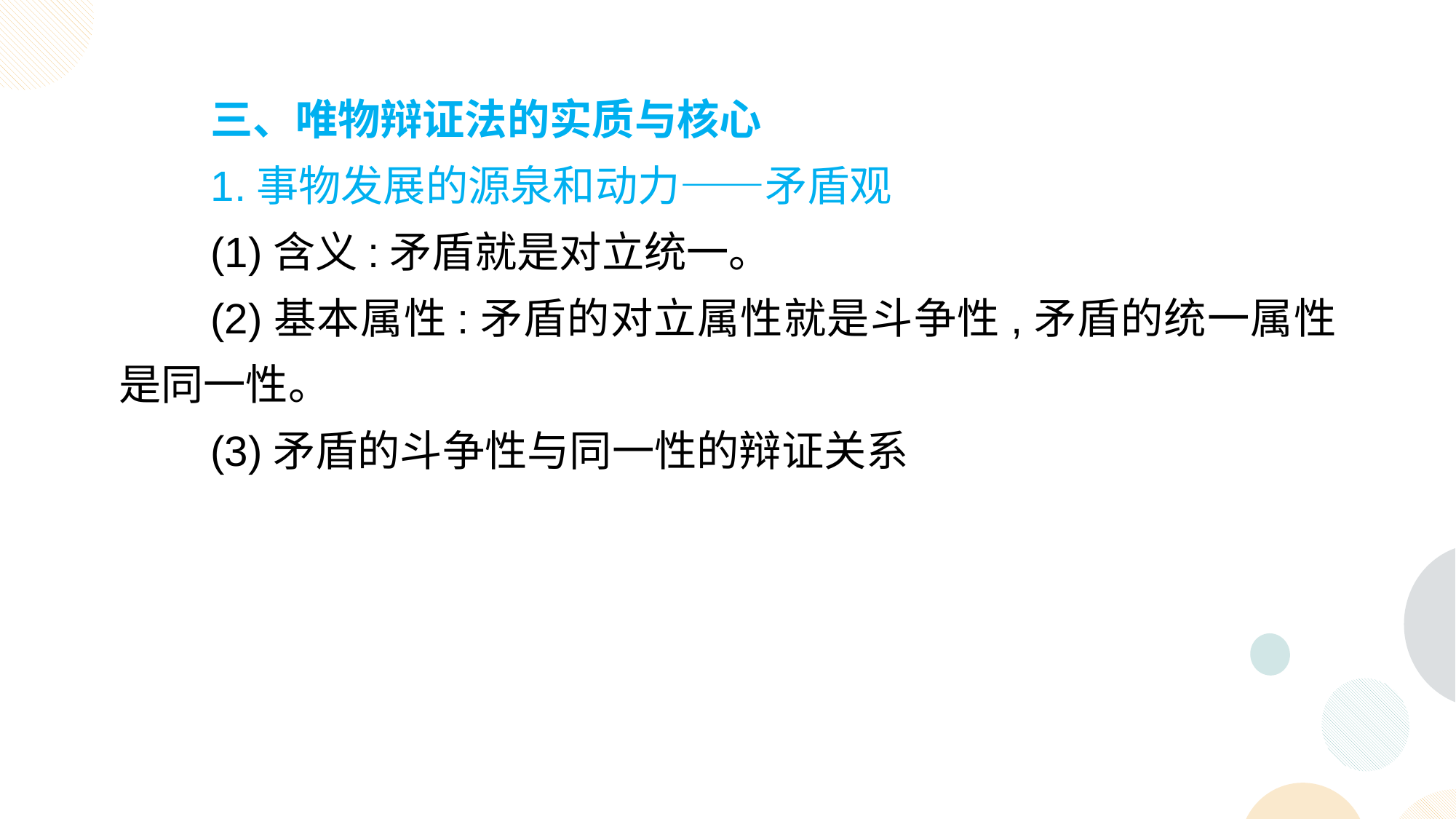

三、唯物辩证法的实质与核心
1.事物发展的源泉和动力——矛盾观
(1)含义:矛盾就是对立统一。
(2)基本属性:矛盾的对立属性就是斗争性,矛盾的统一属性是同一性。
(3)矛盾的斗争性与同一性的辩证关系